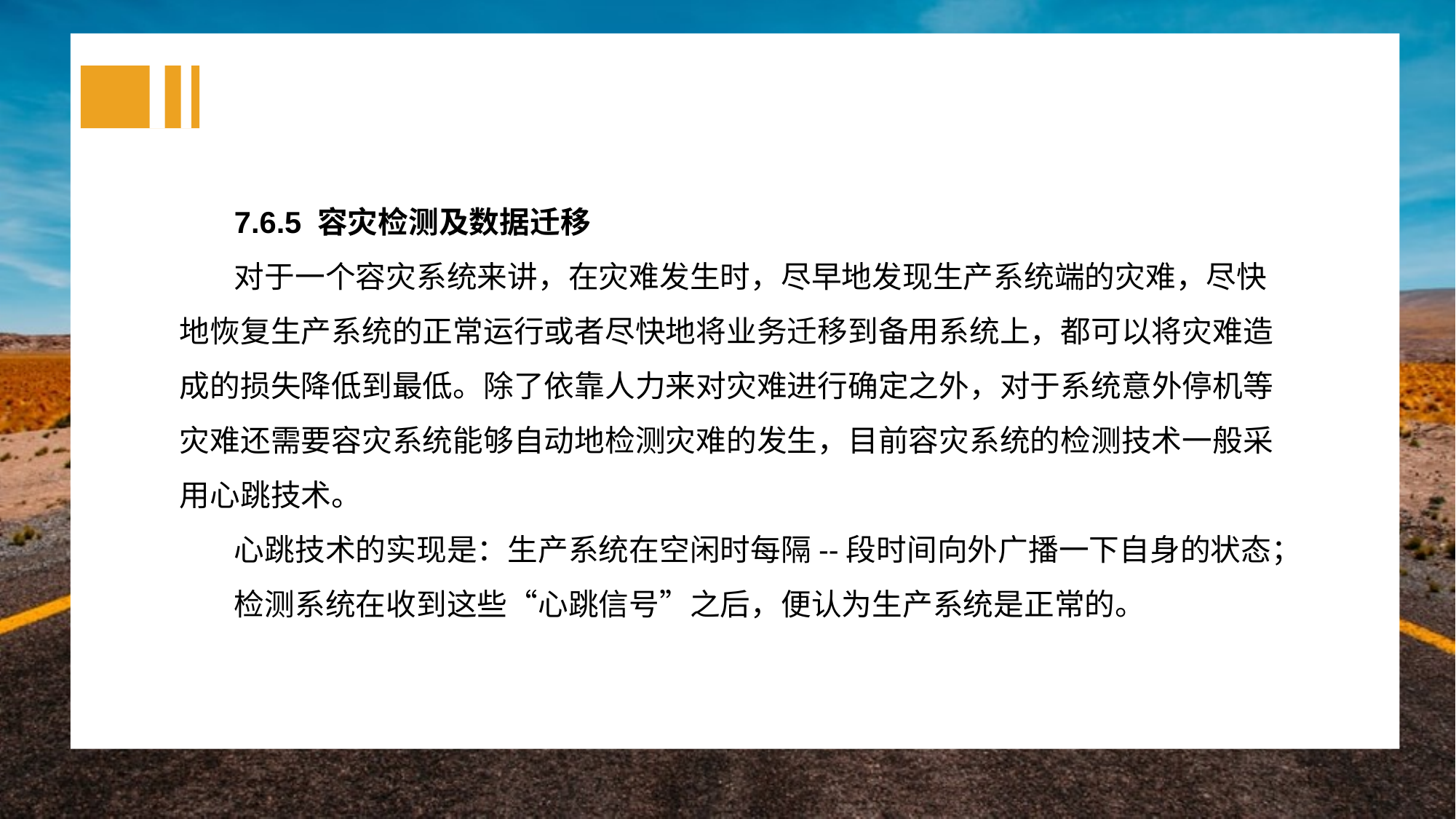

7.6.5 容灾检测及数据迁移
对于一个容灾系统来讲，在灾难发生时，尽早地发现生产系统端的灾难，尽快地恢复生产系统的正常运行或者尽快地将业务迁移到备用系统上，都可以将灾难造成的损失降低到最低。除了依靠人力来对灾难进行确定之外，对于系统意外停机等灾难还需要容灾系统能够自动地检测灾难的发生，目前容灾系统的检测技术一般采用心跳技术。
心跳技术的实现是：生产系统在空闲时每隔--段时间向外广播一下自身的状态；
检测系统在收到这些“心跳信号”之后，便认为生产系统是正常的。